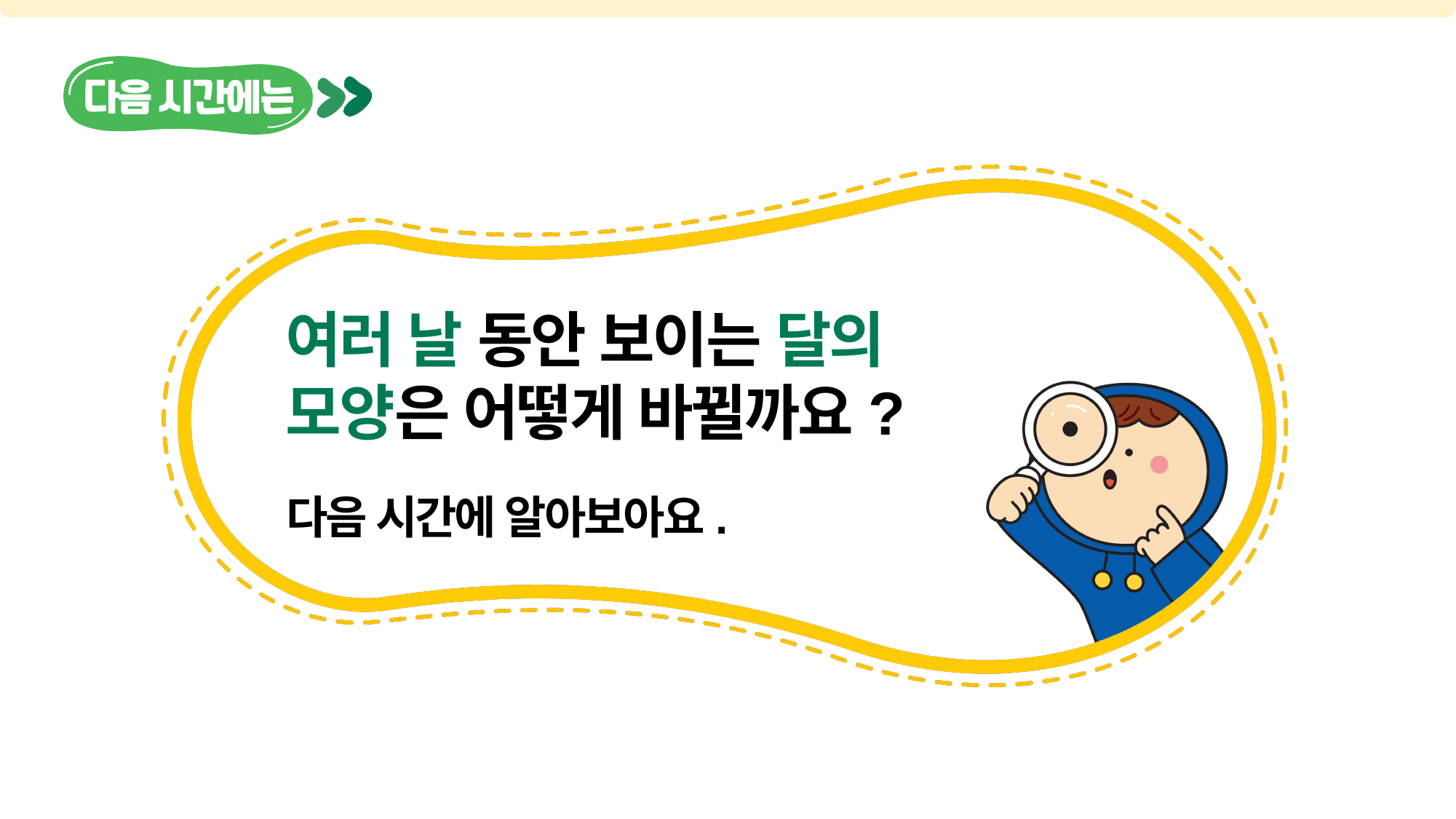

여러 날 동안 보이는 달의 모양은 어떻게 바뀔까요?
다음 시간에 알아보아요.